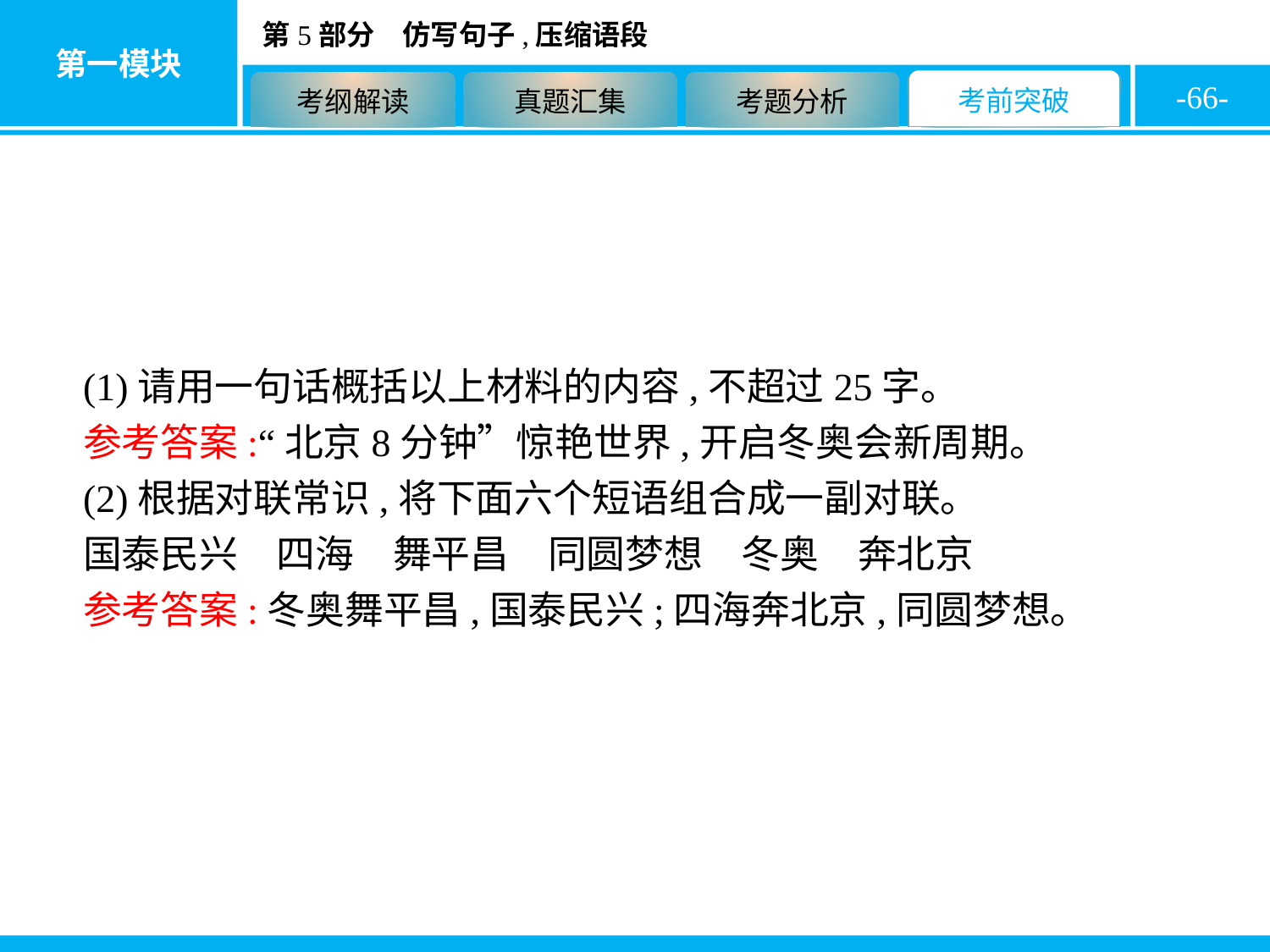

-66-
(1)请用一句话概括以上材料的内容,不超过25字。
参考答案:“北京8分钟”惊艳世界,开启冬奥会新周期。
(2)根据对联常识,将下面六个短语组合成一副对联。
国泰民兴　四海　舞平昌　同圆梦想　冬奥　奔北京
参考答案:冬奥舞平昌,国泰民兴;四海奔北京,同圆梦想。